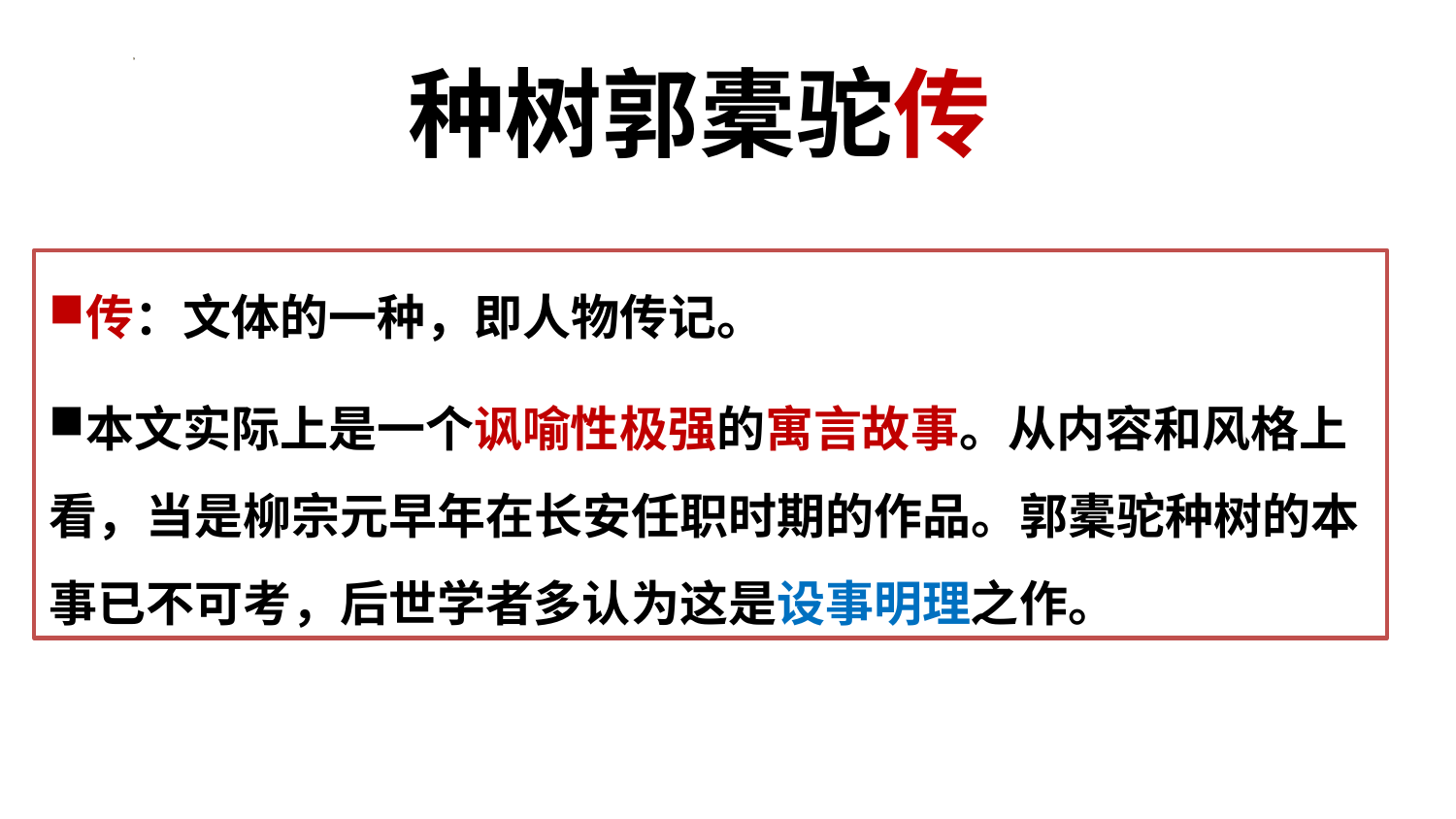

种树郭橐驼传
传：文体的一种，即人物传记。
本文实际上是一个讽喻性极强的寓言故事。从内容和风格上看，当是柳宗元早年在长安任职时期的作品。郭橐驼种树的本事已不可考，后世学者多认为这是设事明理之作。